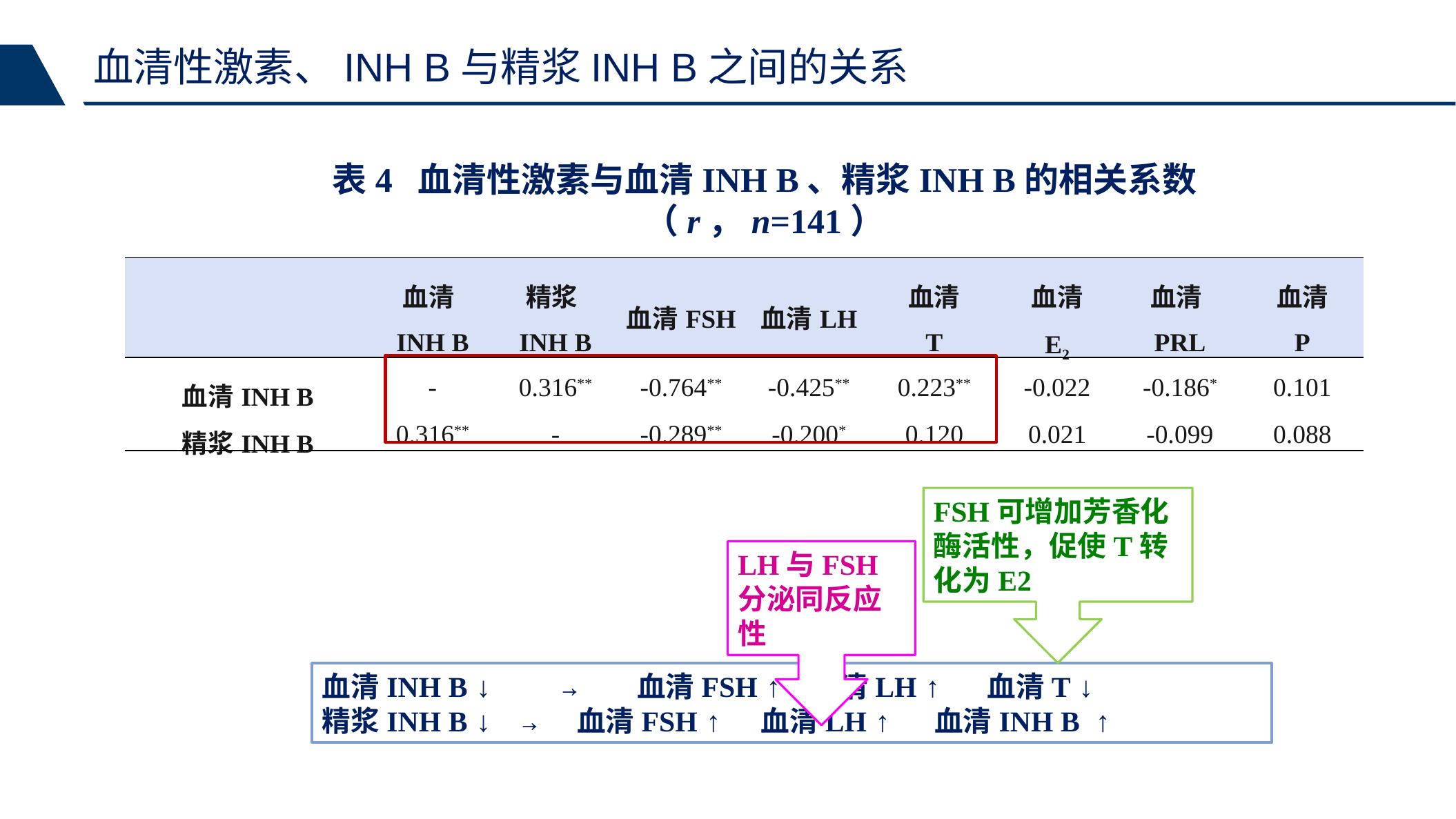

血清性激素、INH B与精浆INH B之间的关系

表4  血清性激素与血清INH B、精浆INH B的相关系数（r，n=141）
|  | 血清INH B | 精浆INH B | 血清FSH | 血清LH | 血清 T | 血清 E2 | 血清PRL | 血清 P |
| --- | --- | --- | --- | --- | --- | --- | --- | --- |
| 血清INH B | - | 0.316\*\* | -0.764\*\* | -0.425\*\* | 0.223\*\* | -0.022 | -0.186\* | 0.101 |
| 精浆INH B | 0.316\*\* | - | -0.289\*\* | -0.200\* | 0.120 | 0.021 | -0.099 | 0.088 |

FSH可增加芳香化酶活性，促使T转化为E2
LH与FSH分泌同反应性
血清INH B ↓    →   血清FSH ↑   血清LH ↑    血清T ↓
精浆INH B ↓    →   血清FSH ↑   血清LH ↑     血清INH B  ↑